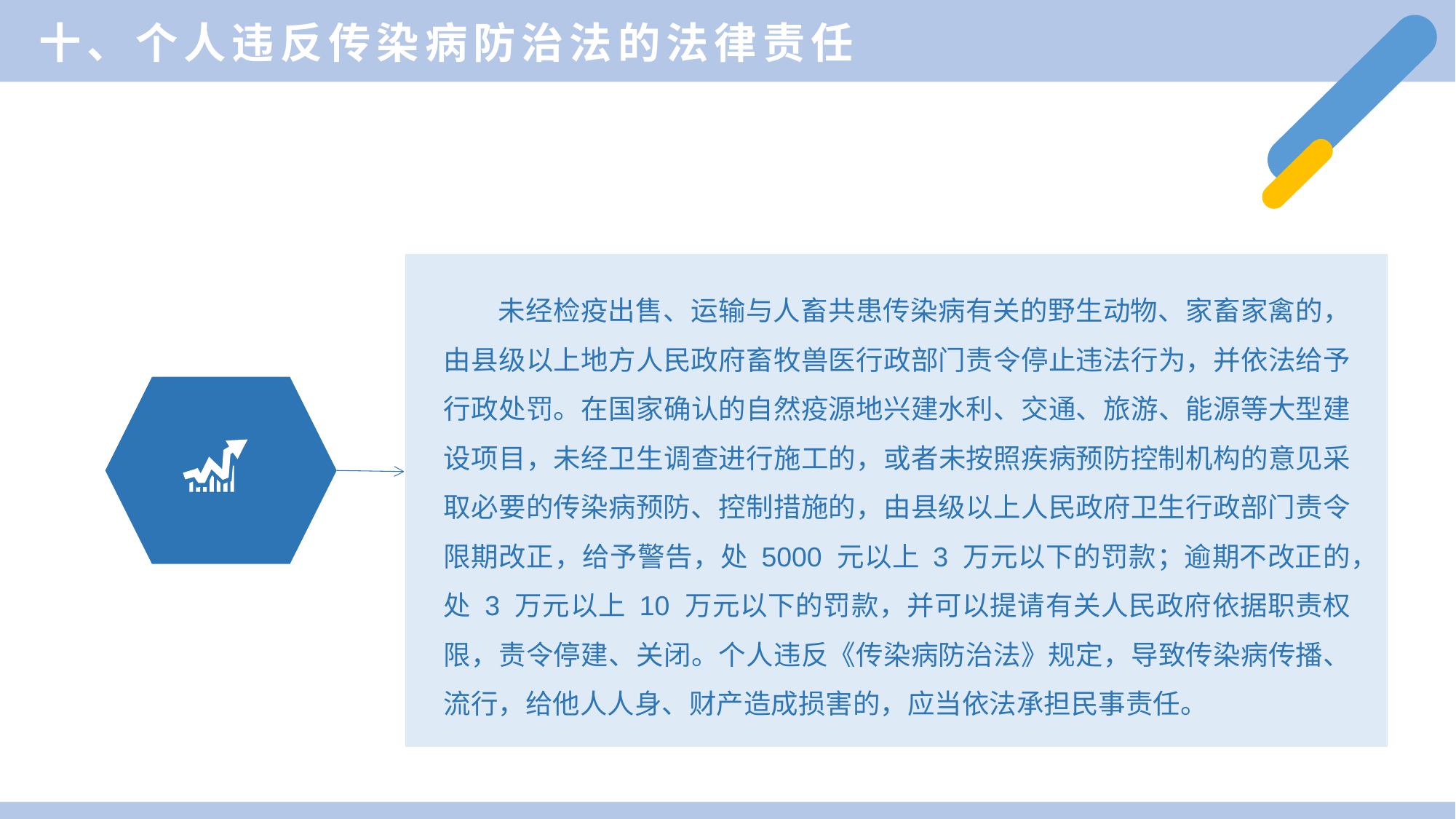

十、个人违反传染病防治法的法律责任

未经检疫出售、运输与人畜共患传染病有关的野生动物、家畜家禽的，由县级以上地方人民政府畜牧兽医行政部门责令停止违法行为，并依法给予行政处罚。在国家确认的自然疫源地兴建水利、交通、旅游、能源等大型建设项目，未经卫生调查进行施工的，或者未按照疾病预防控制机构的意见采取必要的传染病预防、控制措施的，由县级以上人民政府卫生行政部门责令限期改正，给予警告，处 5000 元以上 3 万元以下的罚款；逾期不改正的，处 3 万元以上 10 万元以下的罚款，并可以提请有关人民政府依据职责权限，责令停建、关闭。个人违反《传染病防治法》规定，导致传染病传播、流行，给他人人身、财产造成损害的，应当依法承担民事责任。